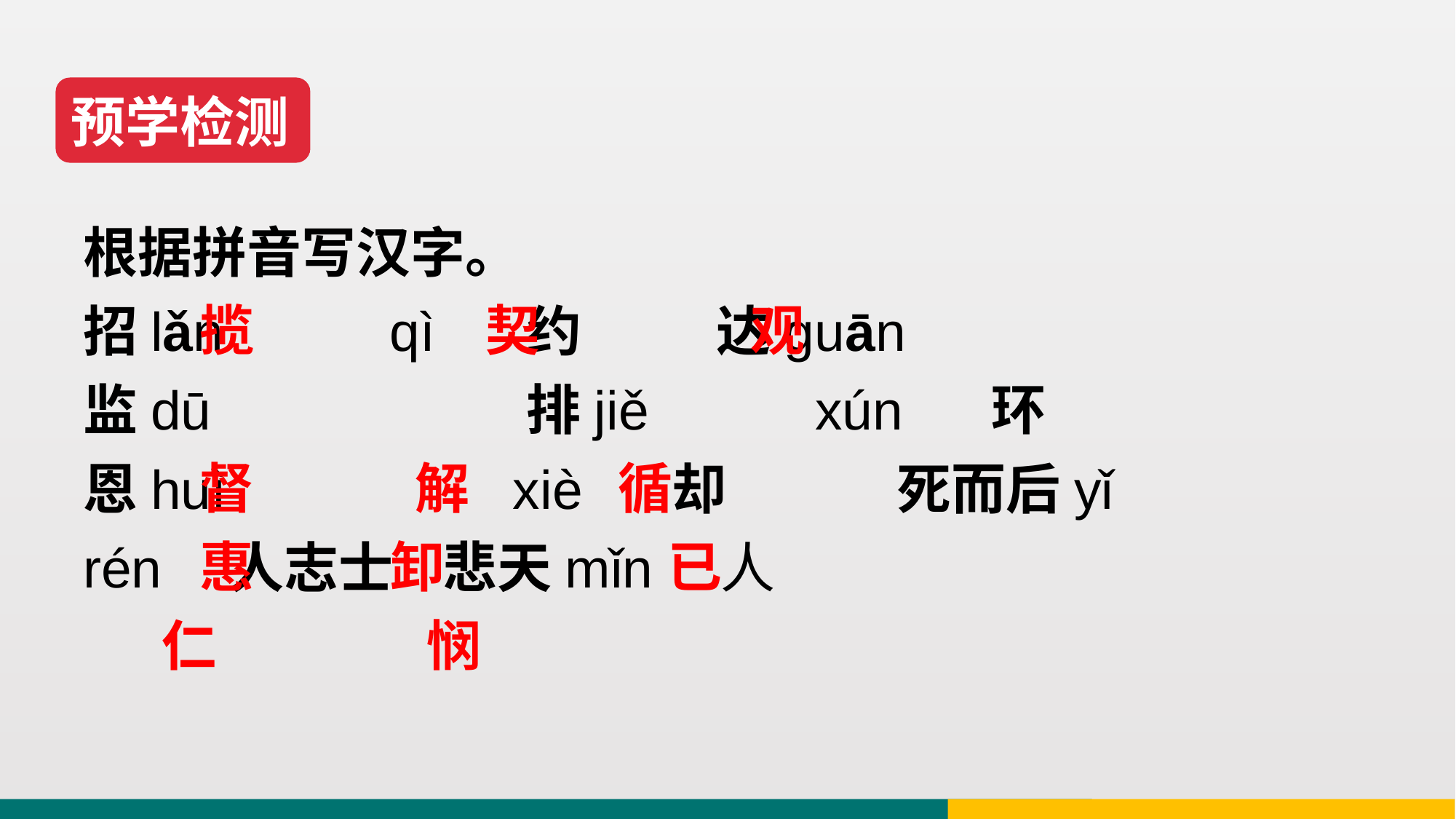

预学检测
根据拼音写汉字。
招lǎn           qì　  约           达guān
监dū                    排jiě           xún     环
恩huì                   xiè     却              死而后yǐ
rén　人志士    悲天mǐn　人
  揽                   契                 观
  督             解            循
  惠           卸                  已
仁                 悯